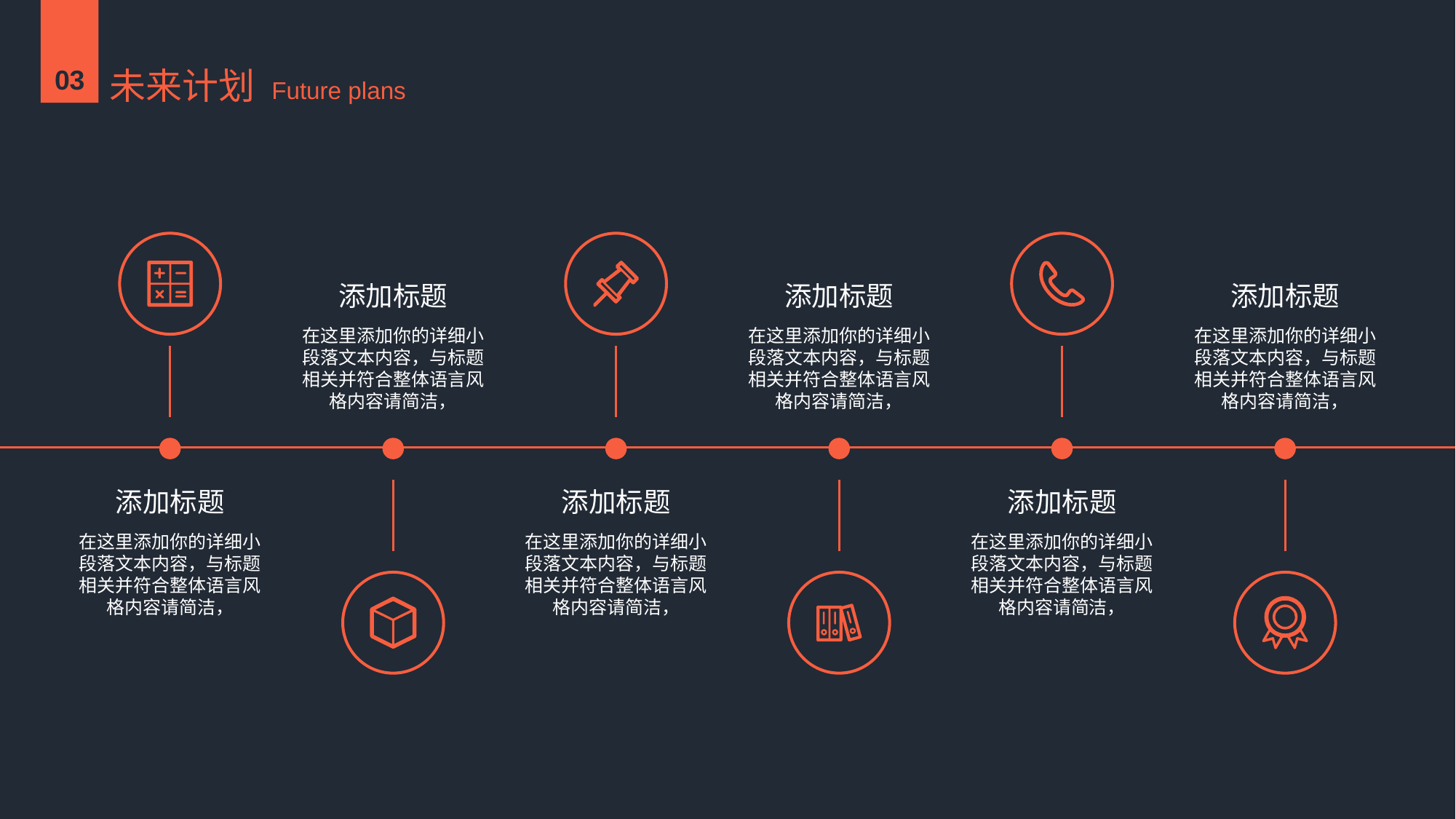

03
未来计划 Future plans

添加标题
在这里添加你的详细小段落文本内容，与标题相关并符合整体语言风格内容请简洁，
添加标题
在这里添加你的详细小段落文本内容，与标题相关并符合整体语言风格内容请简洁，
添加标题
在这里添加你的详细小段落文本内容，与标题相关并符合整体语言风格内容请简洁，

添加标题
在这里添加你的详细小段落文本内容，与标题相关并符合整体语言风格内容请简洁，
添加标题
在这里添加你的详细小段落文本内容，与标题相关并符合整体语言风格内容请简洁，
添加标题
在这里添加你的详细小段落文本内容，与标题相关并符合整体语言风格内容请简洁，